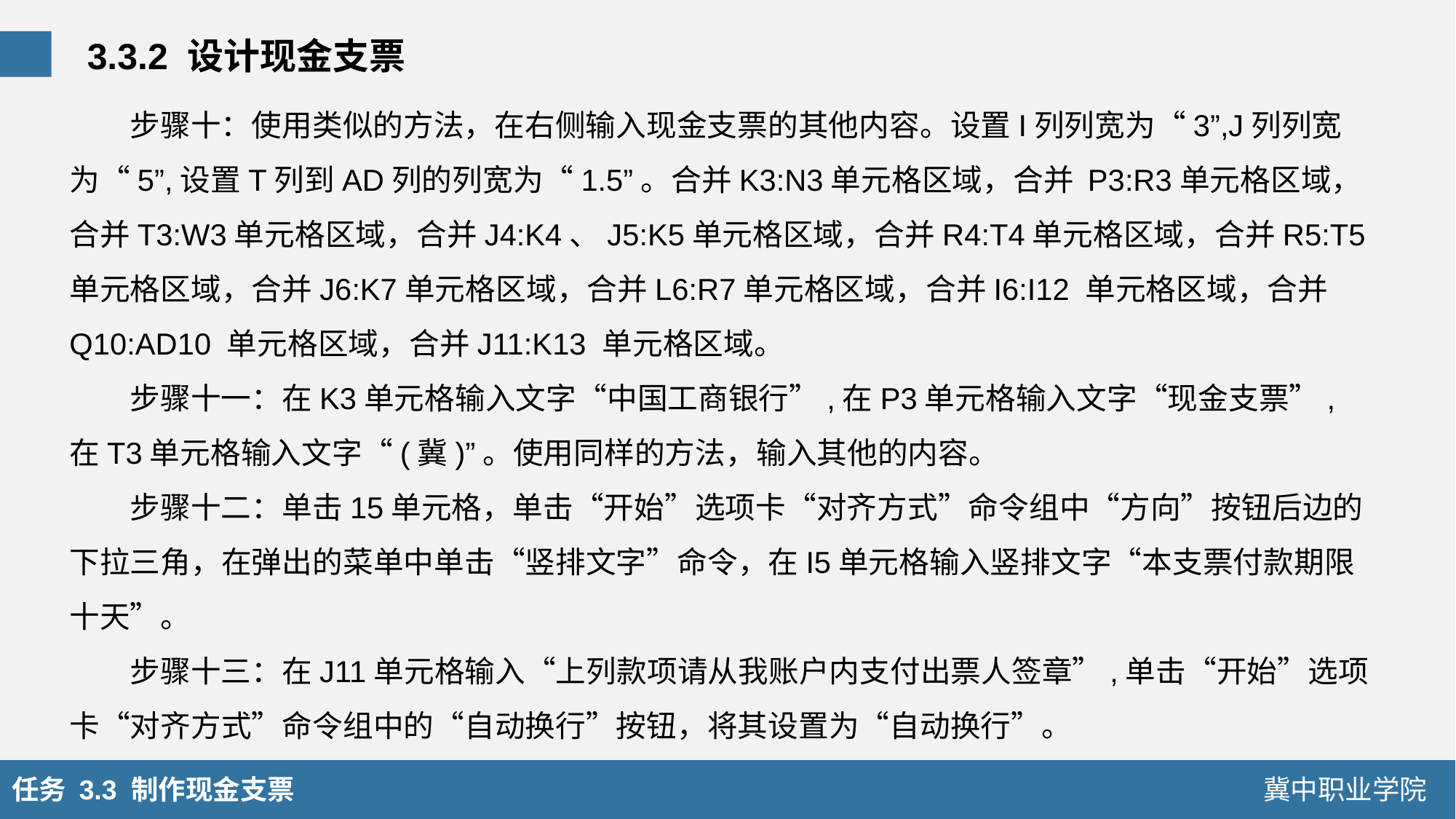

3.3.2 设计现金支票
步骤十：使用类似的方法，在右侧输入现金支票的其他内容。设置I列列宽为“3”,J列列宽为“5”,设置T列到AD列的列宽为“1.5”。合并K3:N3单元格区域，合并 P3:R3单元格区域，合并T3:W3单元格区域，合并J4:K4、J5:K5单元格区域，合并R4:T4单元格区域，合并R5:T5单元格区域，合并J6:K7单元格区域，合并L6:R7单元格区域，合并I6:I12 单元格区域，合并Q10:AD10 单元格区域，合并J11:K13 单元格区域。
步骤十一：在K3单元格输入文字“中国工商银行”,在P3单元格输入文字“现金支票”,在T3单元格输入文字“(冀)”。使用同样的方法，输入其他的内容。
步骤十二：单击15单元格，单击“开始”选项卡“对齐方式”命令组中“方向”按钮后边的下拉三角，在弹出的菜单中单击“竖排文字”命令，在I5单元格输入竖排文字“本支票付款期限十天”。
步骤十三：在J11单元格输入“上列款项请从我账户内支付出票人签章”,单击“开始”选项卡“对齐方式”命令组中的“自动换行”按钮，将其设置为“自动换行”。

任务 3.3 制作现金支票
冀中职业学院